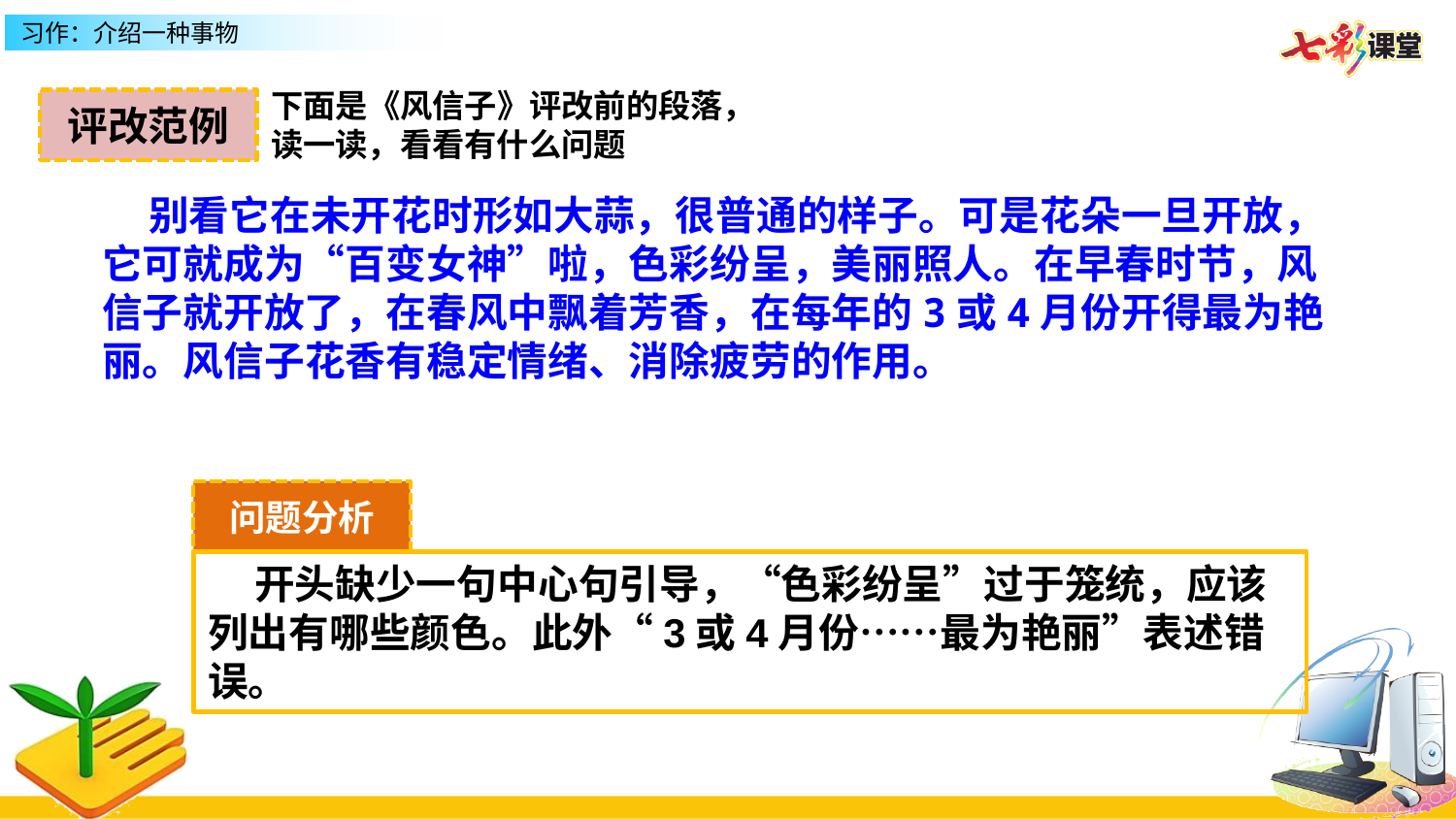

下面是《风信子》评改前的段落，
读一读，看看有什么问题
评改范例
    别看它在未开花时形如大蒜，很普通的样子。可是花朵一旦开放，它可就成为“百变女神”啦，色彩纷呈，美丽照人。在早春时节，风信子就开放了，在春风中飘着芳香，在每年的3或4月份开得最为艳丽。风信子花香有稳定情绪、消除疲劳的作用。
问题分析
    开头缺少一句中心句引导，“色彩纷呈”过于笼统，应该列出有哪些颜色。此外“3或4月份……最为艳丽”表述错误。